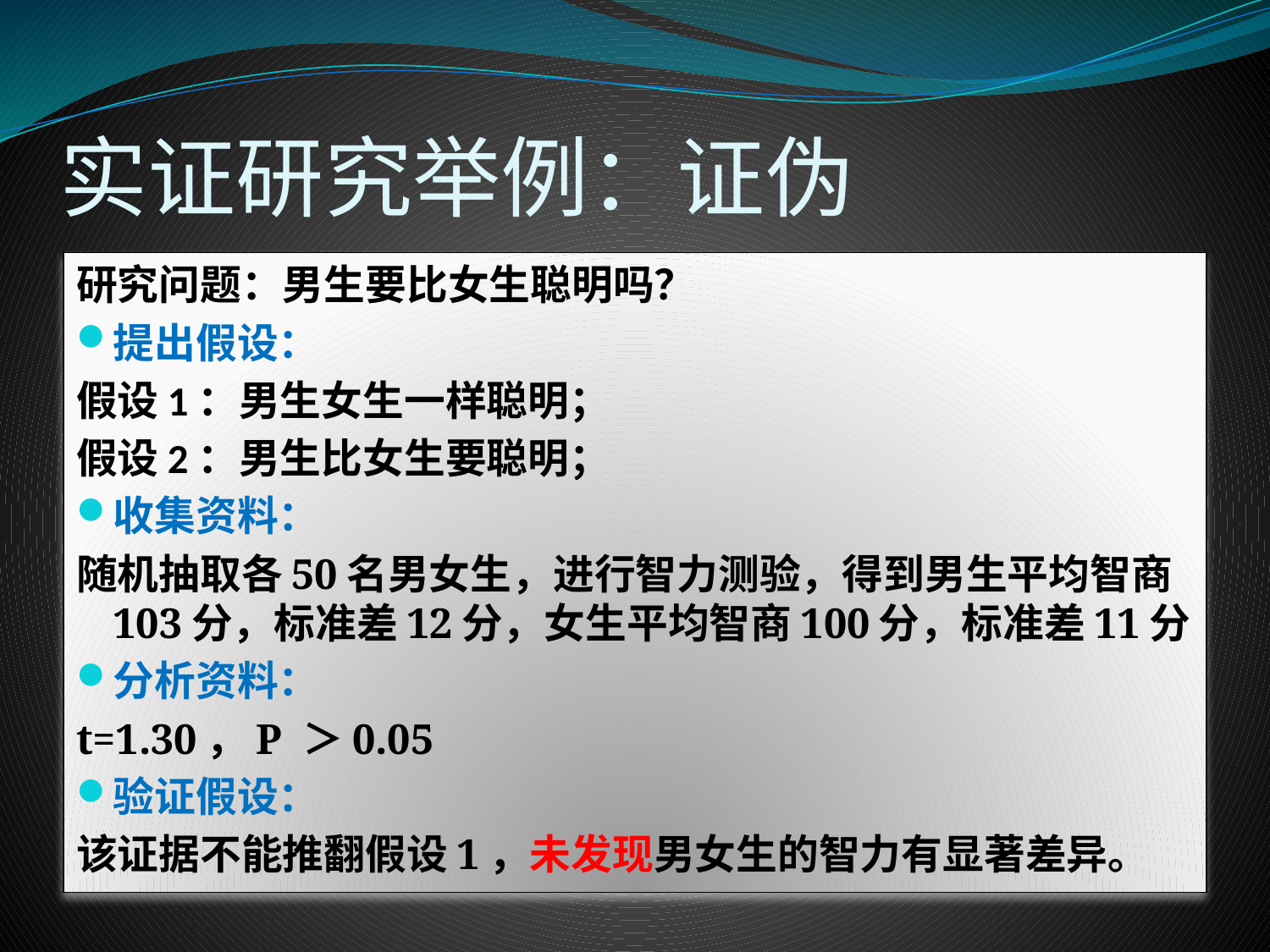

# 实证研究举例：证伪
研究问题：男生要比女生聪明吗？
提出假设：
假设1：男生女生一样聪明；
假设2：男生比女生要聪明；
收集资料：
随机抽取各50名男女生，进行智力测验，得到男生平均智商103分，标准差12分，女生平均智商100分，标准差11分
分析资料：
t=1.30，P ＞0.05
验证假设：
该证据不能推翻假设1，未发现男女生的智力有显著差异。